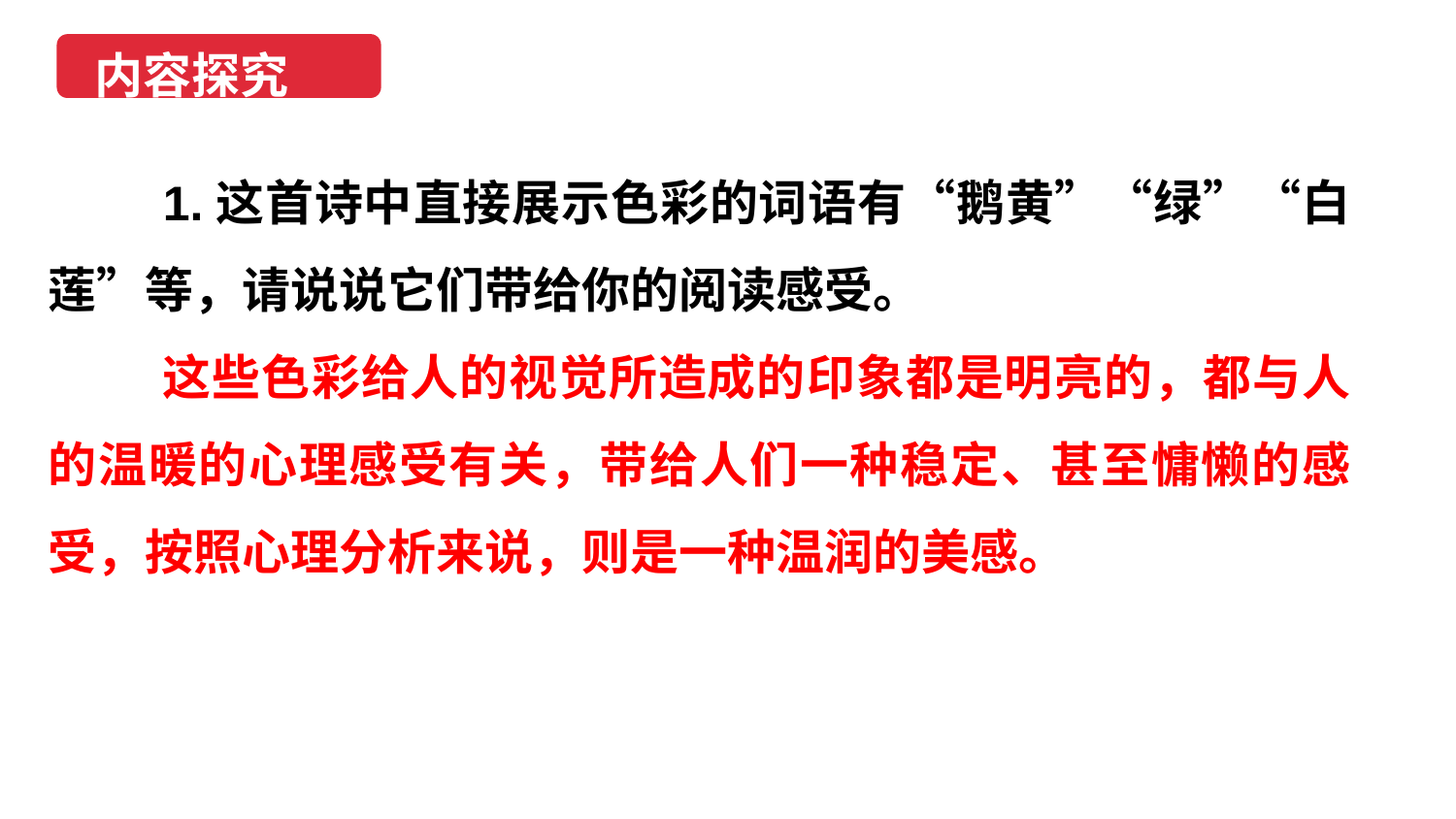

内容探究
1.这首诗中直接展示色彩的词语有“鹅黄”“绿”“白莲”等，请说说它们带给你的阅读感受。
这些色彩给人的视觉所造成的印象都是明亮的，都与人的温暖的心理感受有关，带给人们一种稳定、甚至慵懒的感受，按照心理分析来说，则是一种温润的美感。